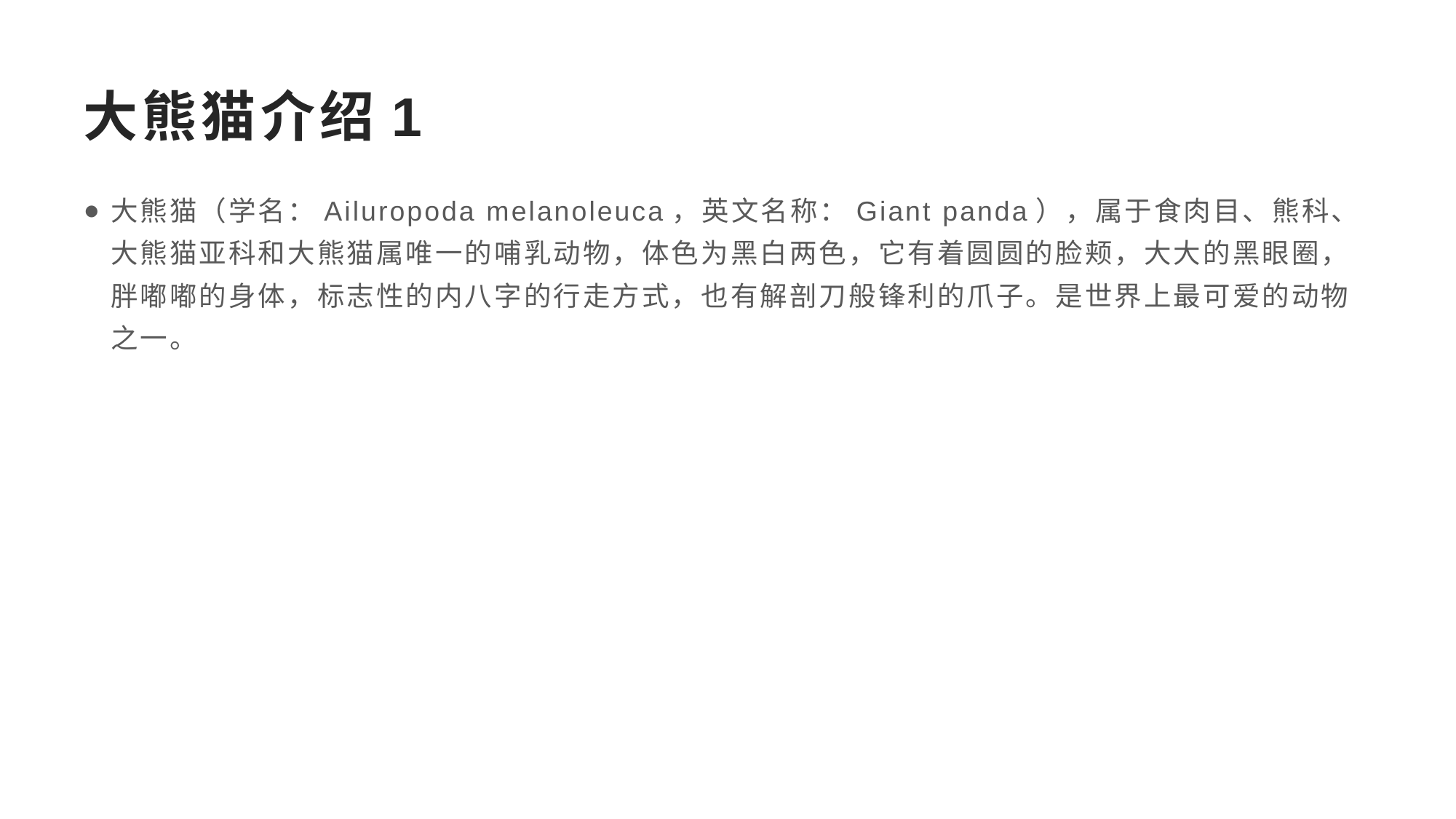

# 大熊猫介绍1
大熊猫（学名：Ailuropoda melanoleuca，英文名称：Giant panda），属于食肉目、熊科、大熊猫亚科和大熊猫属唯一的哺乳动物，体色为黑白两色，它有着圆圆的脸颊，大大的黑眼圈，胖嘟嘟的身体，标志性的内八字的行走方式，也有解剖刀般锋利的爪子。是世界上最可爱的动物之一。